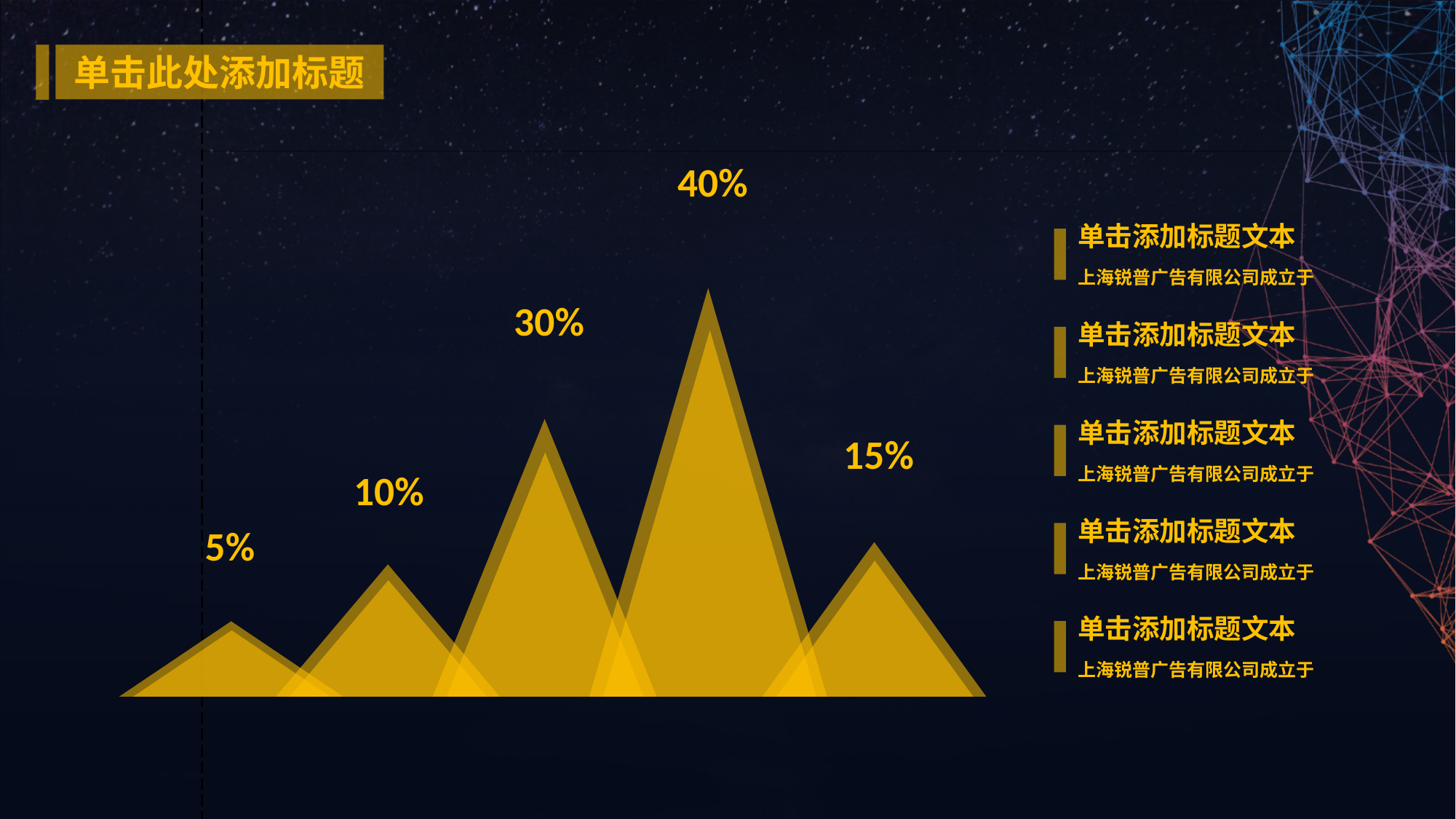

单击此处添加标题
40%

30%

15%

10%
5%

单击添加标题文本

上海锐普广告有限公司成立于
单击添加标题文本

上海锐普广告有限公司成立于
单击添加标题文本

上海锐普广告有限公司成立于
单击添加标题文本

上海锐普广告有限公司成立于
单击添加标题文本

上海锐普广告有限公司成立于